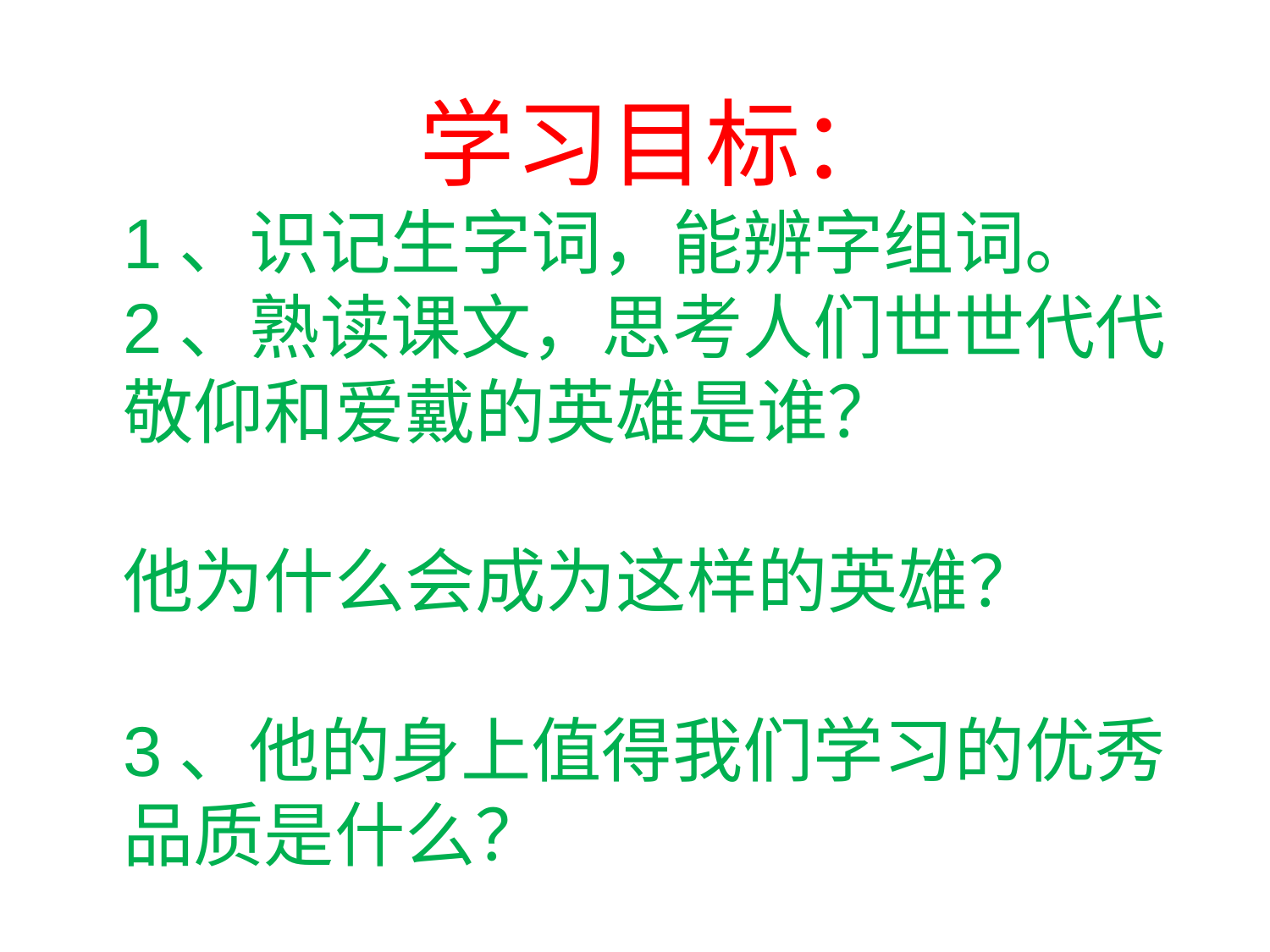

学习目标：
1、识记生字词，能辨字组词。
2、熟读课文，思考人们世世代代敬仰和爱戴的英雄是谁？

他为什么会成为这样的英雄？

3、他的身上值得我们学习的优秀品质是什么？